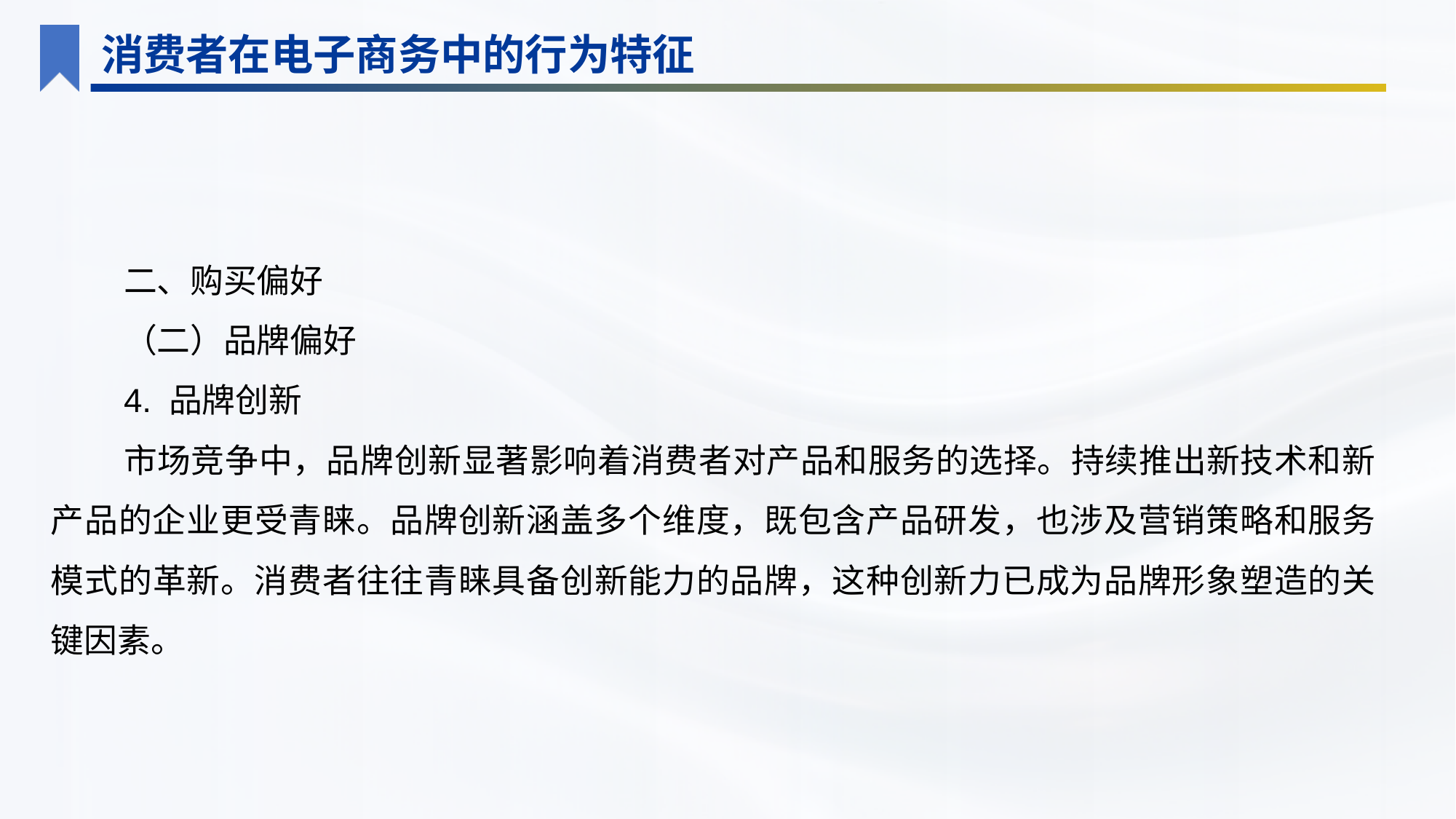

消费者在电子商务中的行为特征
二、购买偏好
（二）品牌偏好
4. 品牌创新
市场竞争中，品牌创新显著影响着消费者对产品和服务的选择。持续推出新技术和新产品的企业更受青睐。品牌创新涵盖多个维度，既包含产品研发，也涉及营销策略和服务模式的革新。消费者往往青睐具备创新能力的品牌，这种创新力已成为品牌形象塑造的关键因素。